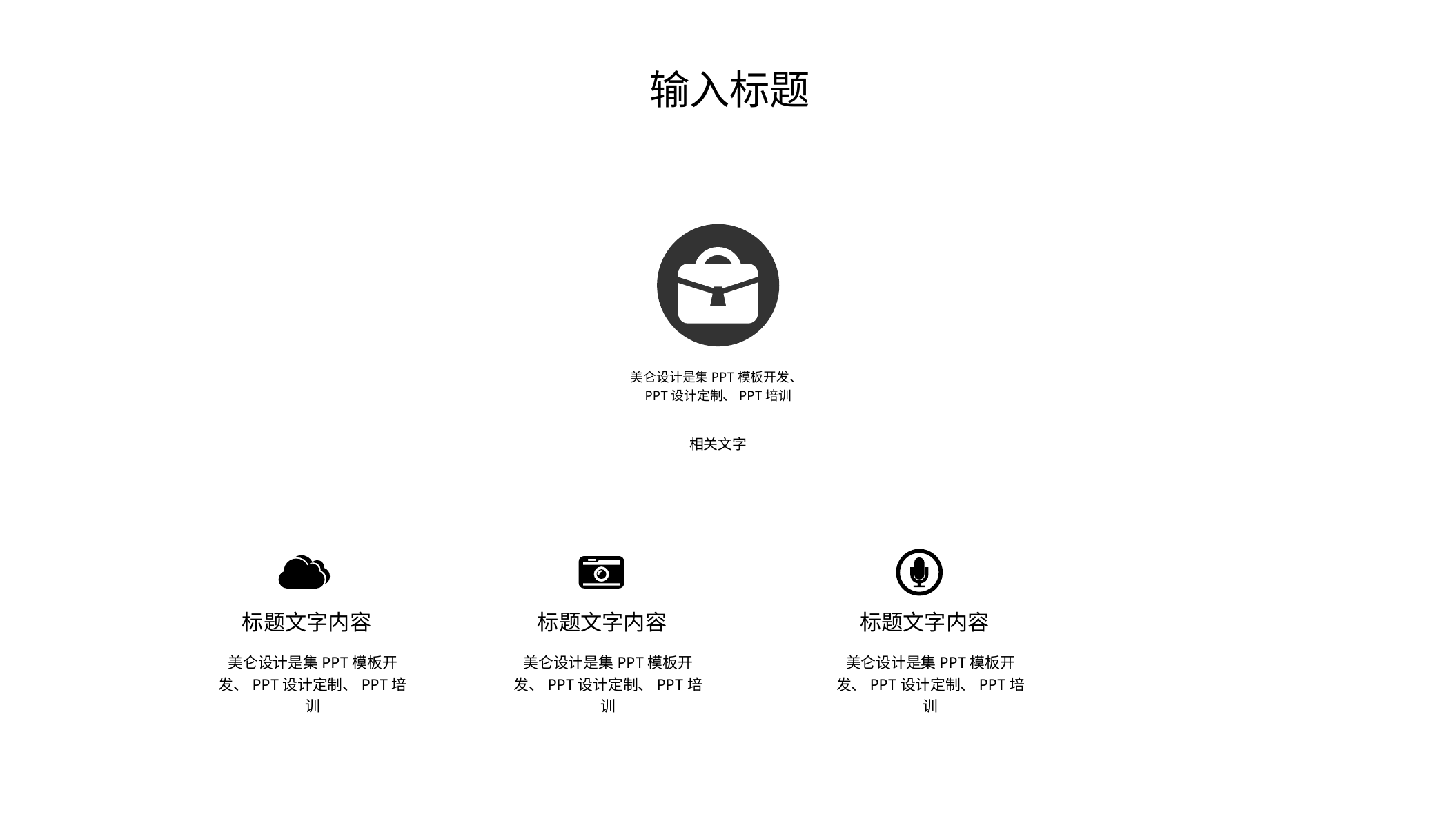

输入标题

美仑设计是集PPT模板开发、PPT设计定制、PPT培训
相关文字

标题文字内容
标题文字内容
标题文字内容
美仑设计是集PPT模板开发、PPT设计定制、PPT培训
美仑设计是集PPT模板开发、PPT设计定制、PPT培训
美仑设计是集PPT模板开发、PPT设计定制、PPT培训